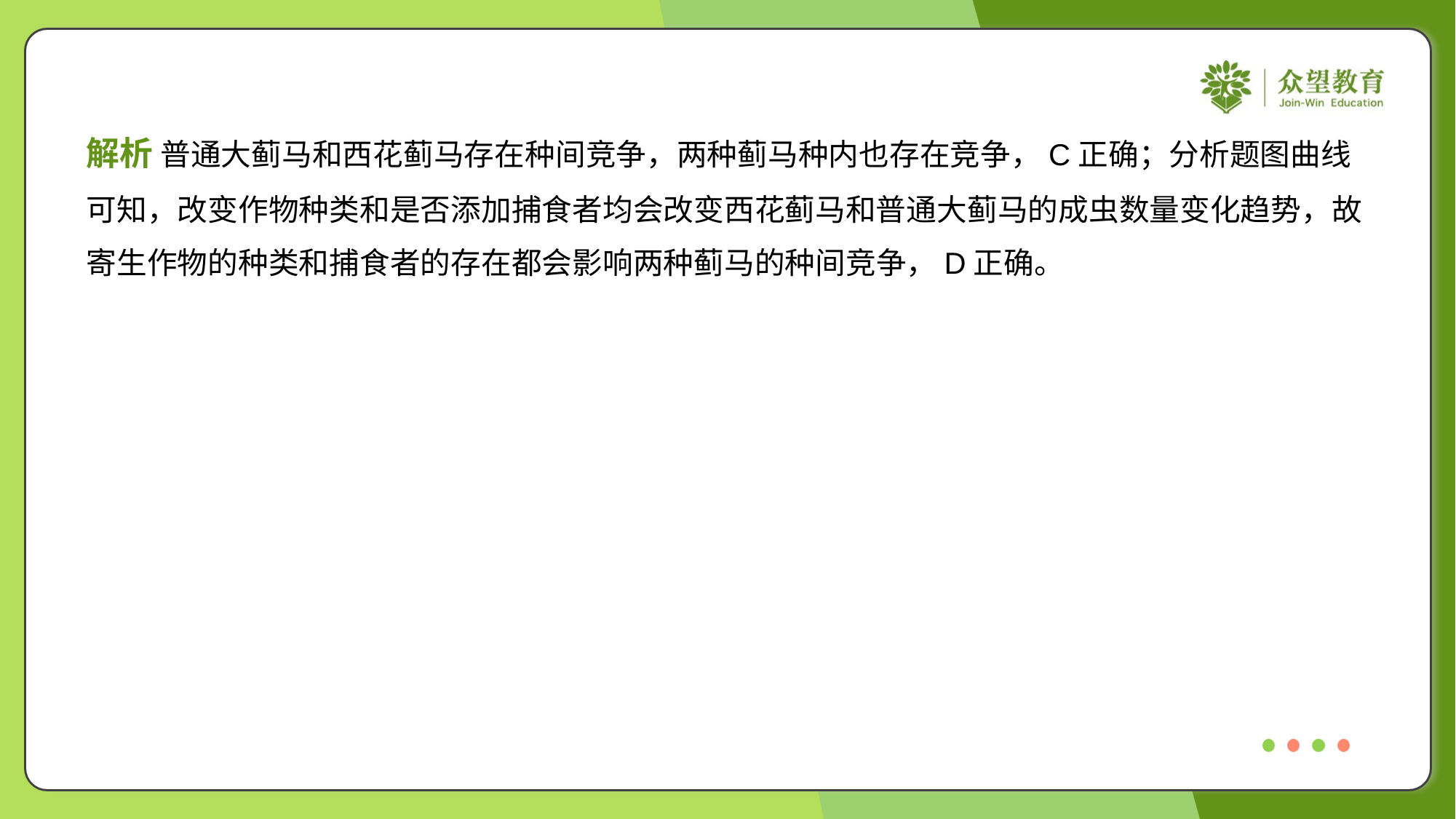

解析 普通大蓟马和西花蓟马存在种间竞争，两种蓟马种内也存在竞争，C正确；分析题图曲线
可知，改变作物种类和是否添加捕食者均会改变西花蓟马和普通大蓟马的成虫数量变化趋势，故
寄生作物的种类和捕食者的存在都会影响两种蓟马的种间竞争，D正确。